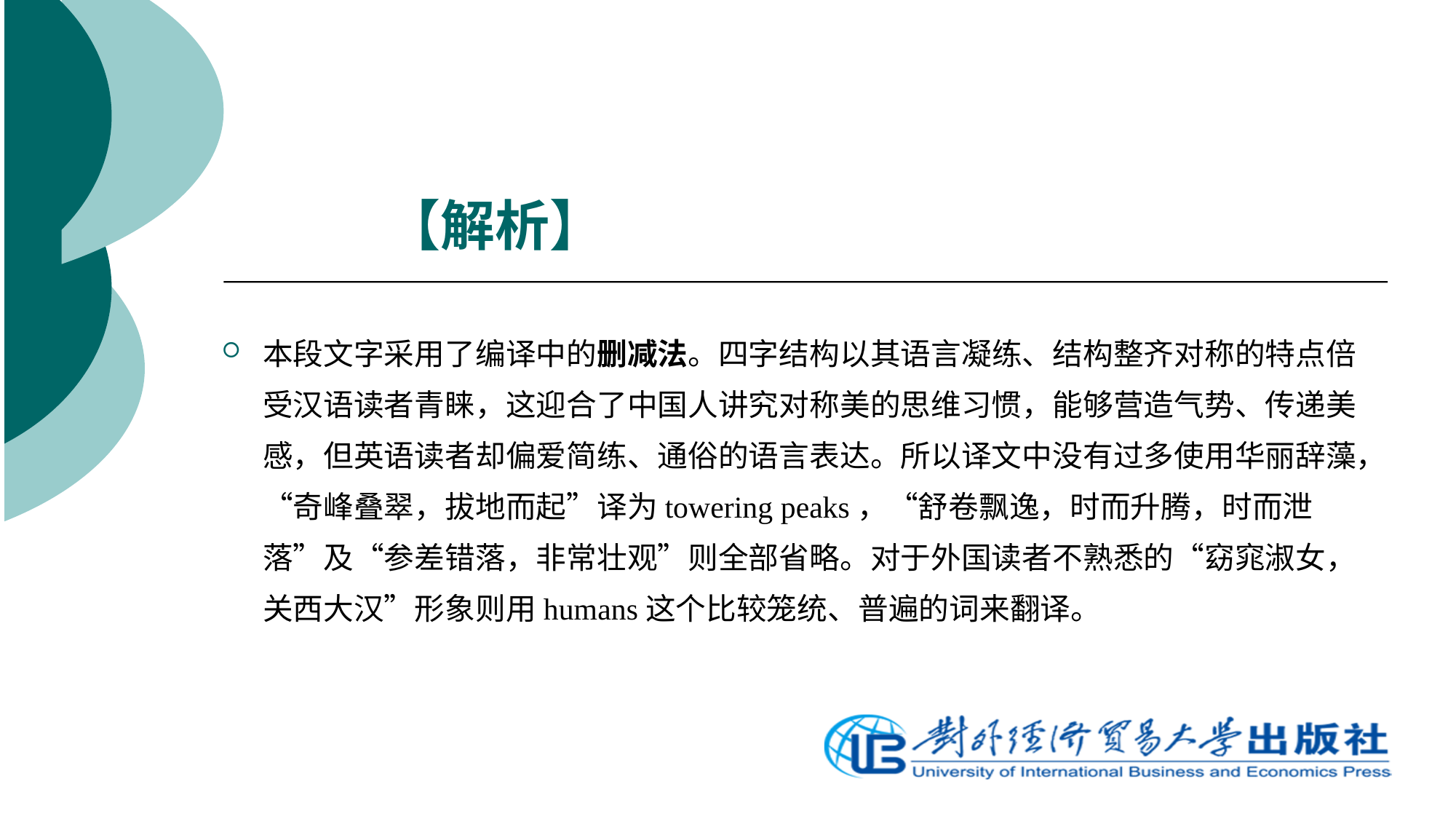

# 【解析】
本段文字采用了编译中的删减法。四字结构以其语言凝练、结构整齐对称的特点倍受汉语读者青睐，这迎合了中国人讲究对称美的思维习惯，能够营造气势、传递美感，但英语读者却偏爱简练、通俗的语言表达。所以译文中没有过多使用华丽辞藻，“奇峰叠翠，拔地而起”译为towering peaks，“舒卷飘逸，时而升腾，时而泄落”及“参差错落，非常壮观”则全部省略。对于外国读者不熟悉的“窈窕淑女，关西大汉”形象则用humans这个比较笼统、普遍的词来翻译。